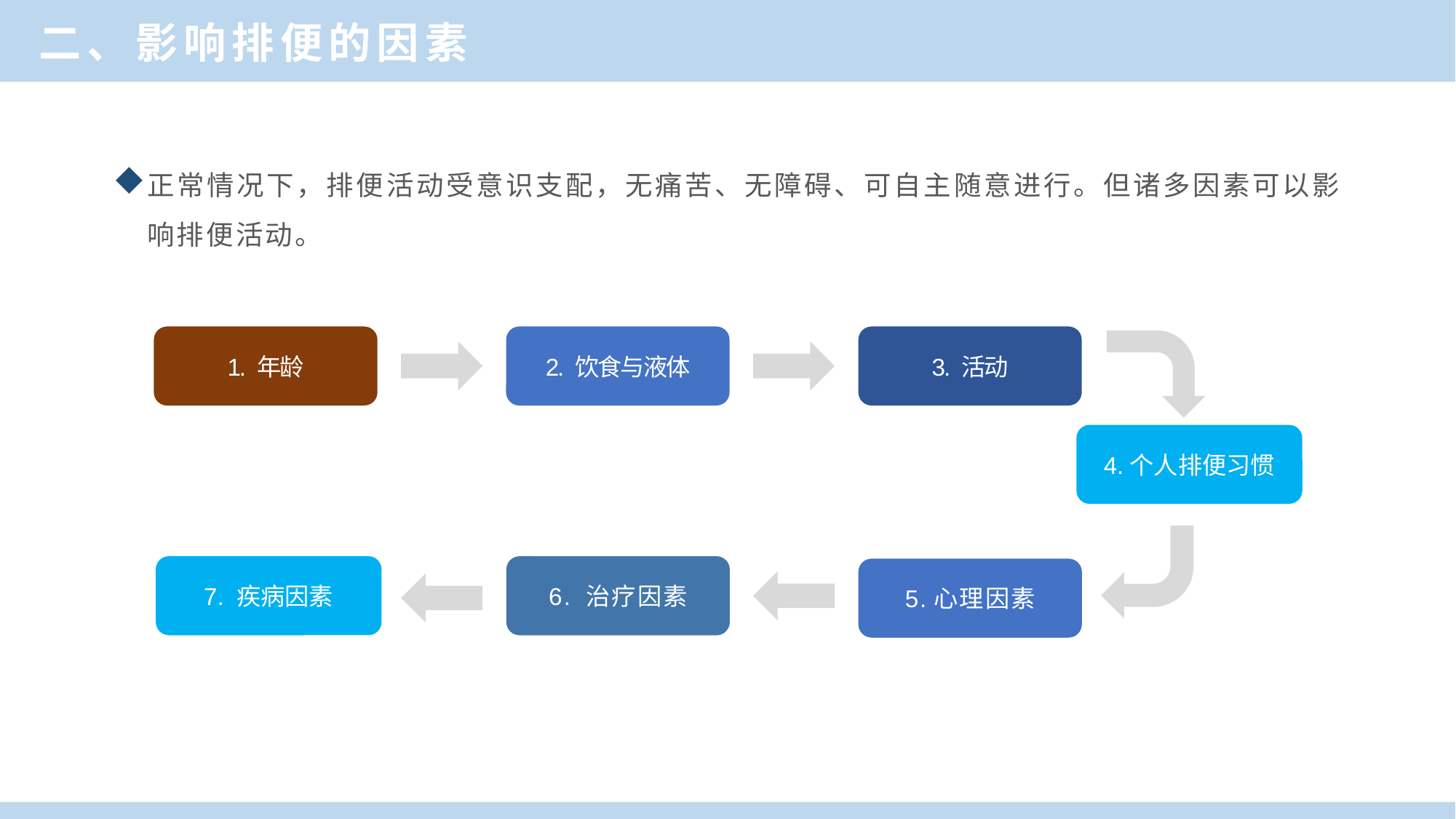

二、影响排便的因素
正常情况下，排便活动受意识支配，无痛苦、无障碍、可自主随意进行。但诸多因素可以影响排便活动。
1. 年龄

2. 饮食与液体

3. 活动

4.个人排便习惯

5.心理因素
7. 疾病因素
6. 治疗因素